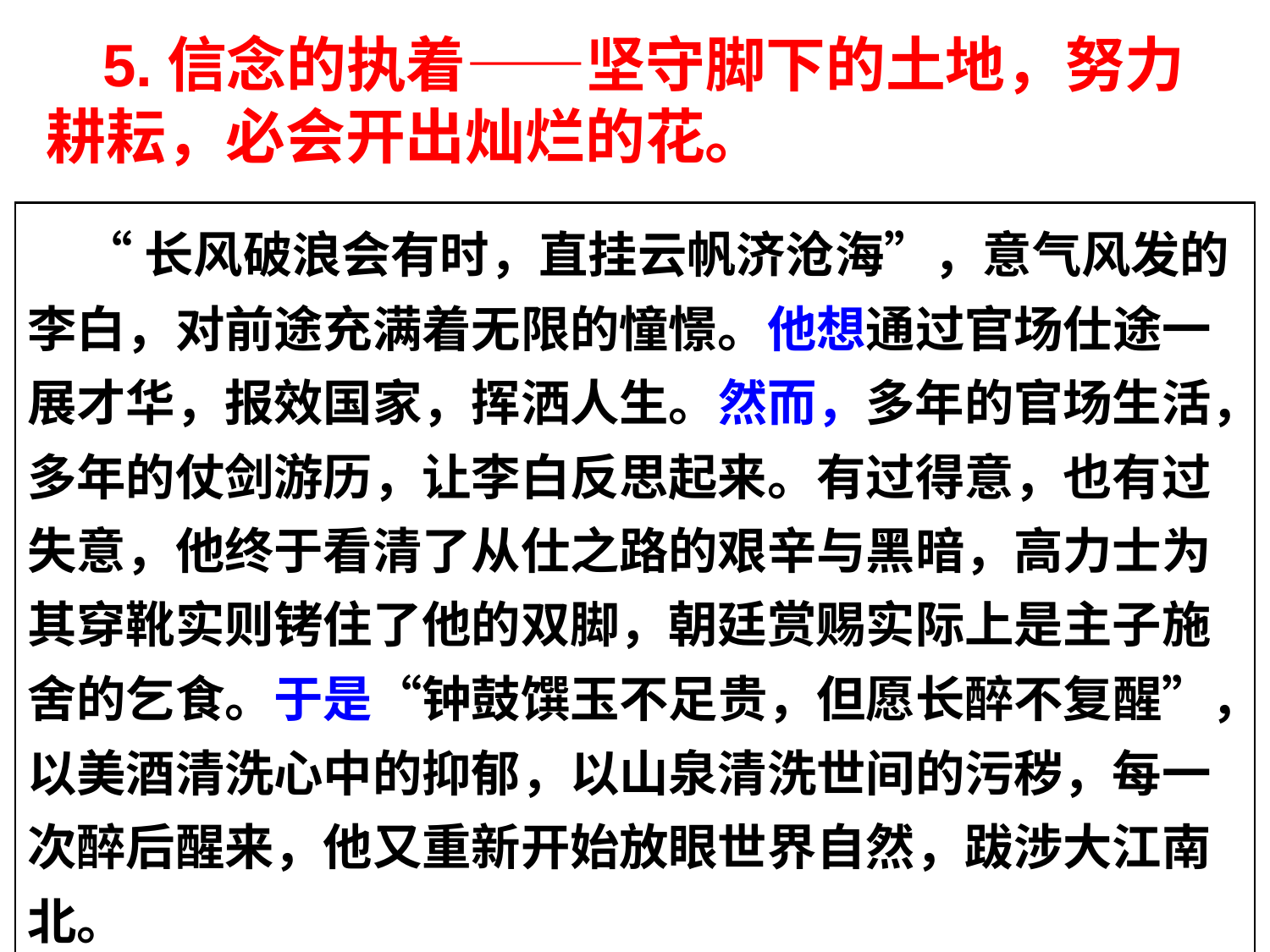

5.信念的执着——坚守脚下的土地，努力耕耘，必会开出灿烂的花。
#
     “长风破浪会有时，直挂云帆济沧海”，意气风发的李白，对前途充满着无限的憧憬。他想通过官场仕途一展才华，报效国家，挥洒人生。然而，多年的官场生活，多年的仗剑游历，让李白反思起来。有过得意，也有过失意，他终于看清了从仕之路的艰辛与黑暗，高力士为其穿靴实则铐住了他的双脚，朝廷赏赐实际上是主子施舍的乞食。于是“钟鼓馔玉不足贵，但愿长醉不复醒”，以美酒清洗心中的抑郁，以山泉清洗世间的污秽，每一次醉后醒来，他又重新开始放眼世界自然，跋涉大江南北。